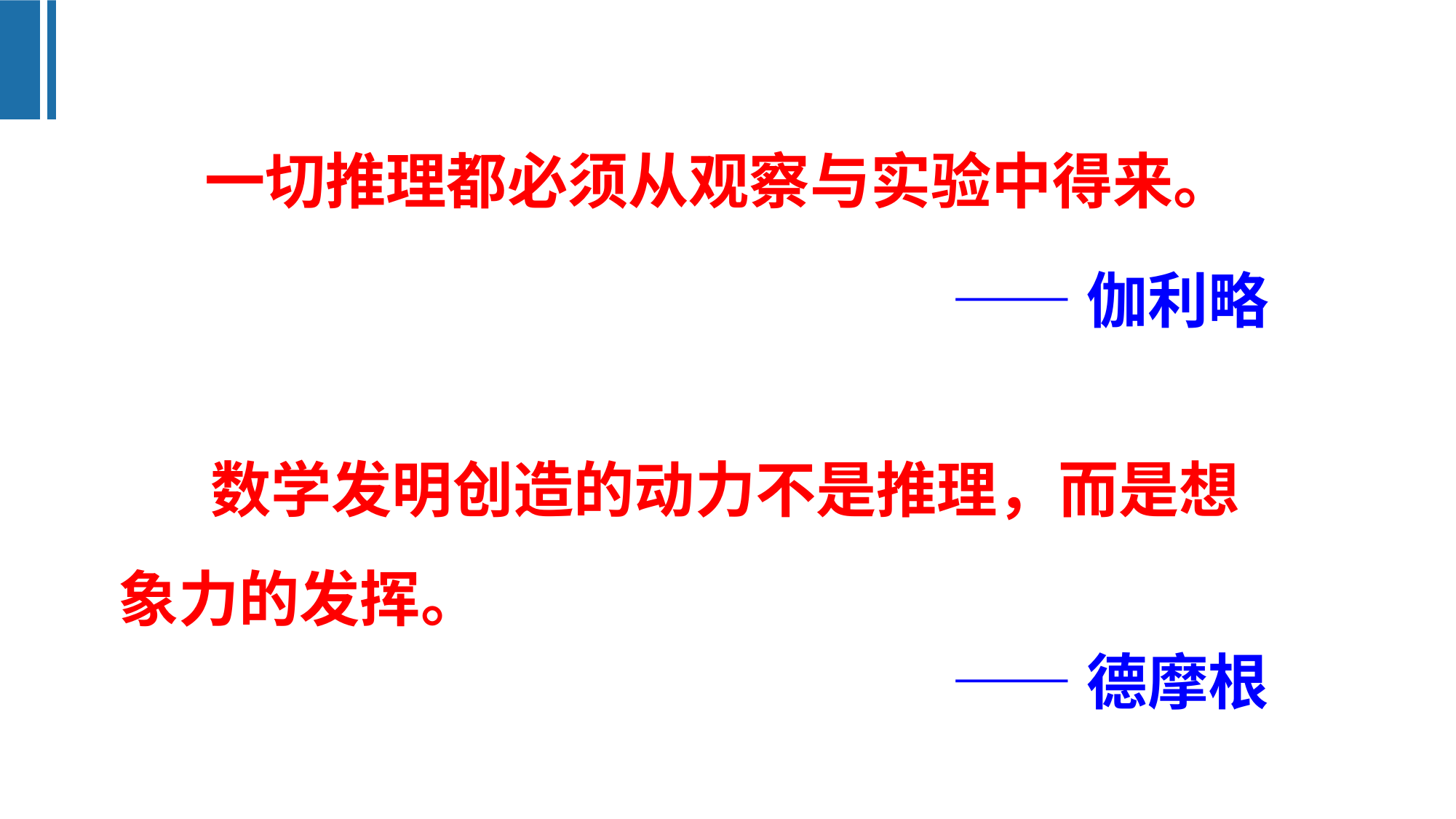

一切推理都必须从观察与实验中得来。
——伽利略
   数学发明创造的动力不是推理，而是想象力的发挥。
——德摩根